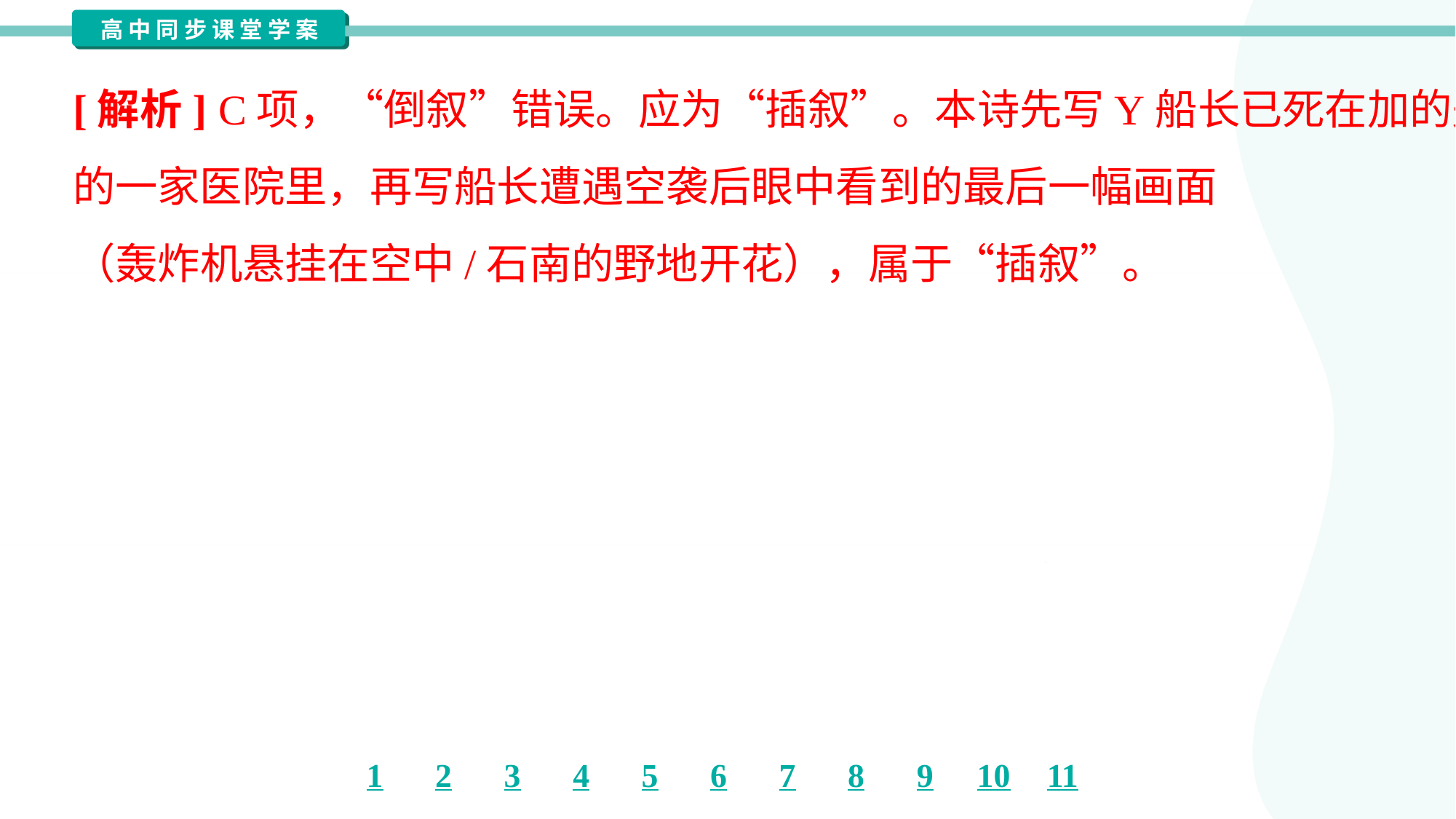

[解析] C项，“倒叙”错误。应为“插叙”。本诗先写Y船长已死在加的夫
的一家医院里，再写船长遭遇空袭后眼中看到的最后一幅画面
（轰炸机悬挂在空中/石南的野地开花），属于“插叙”。